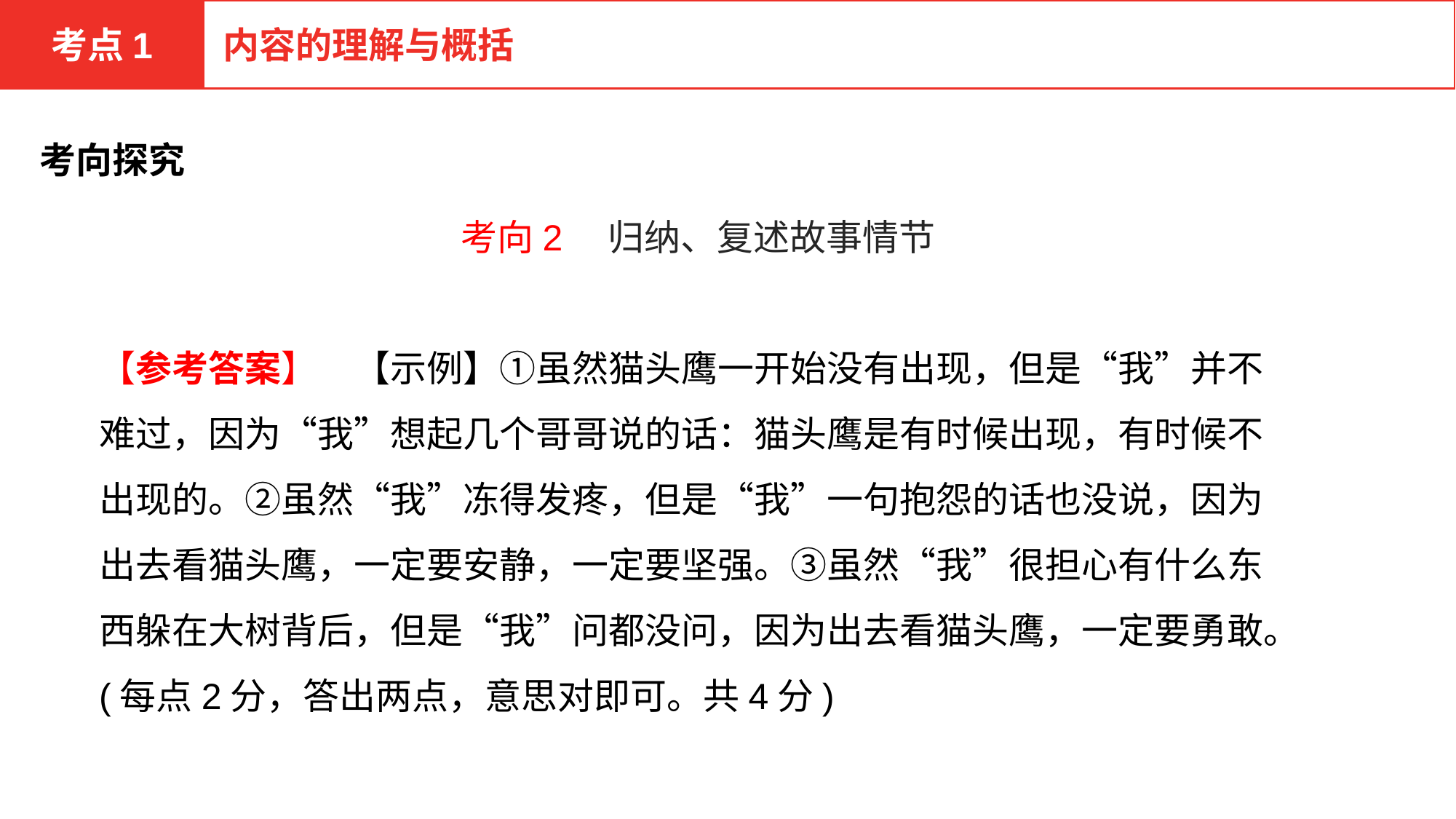

考点1
内容的理解与概括
考向探究
考向2　归纳、复述故事情节

【参考答案】　【示例】①虽然猫头鹰一开始没有出现，但是“我”并不难过，因为“我”想起几个哥哥说的话：猫头鹰是有时候出现，有时候不出现的。②虽然“我”冻得发疼，但是“我”一句抱怨的话也没说，因为出去看猫头鹰，一定要安静，一定要坚强。③虽然“我”很担心有什么东西躲在大树背后，但是“我”问都没问，因为出去看猫头鹰，一定要勇敢。(每点2分，答出两点，意思对即可。共4分)